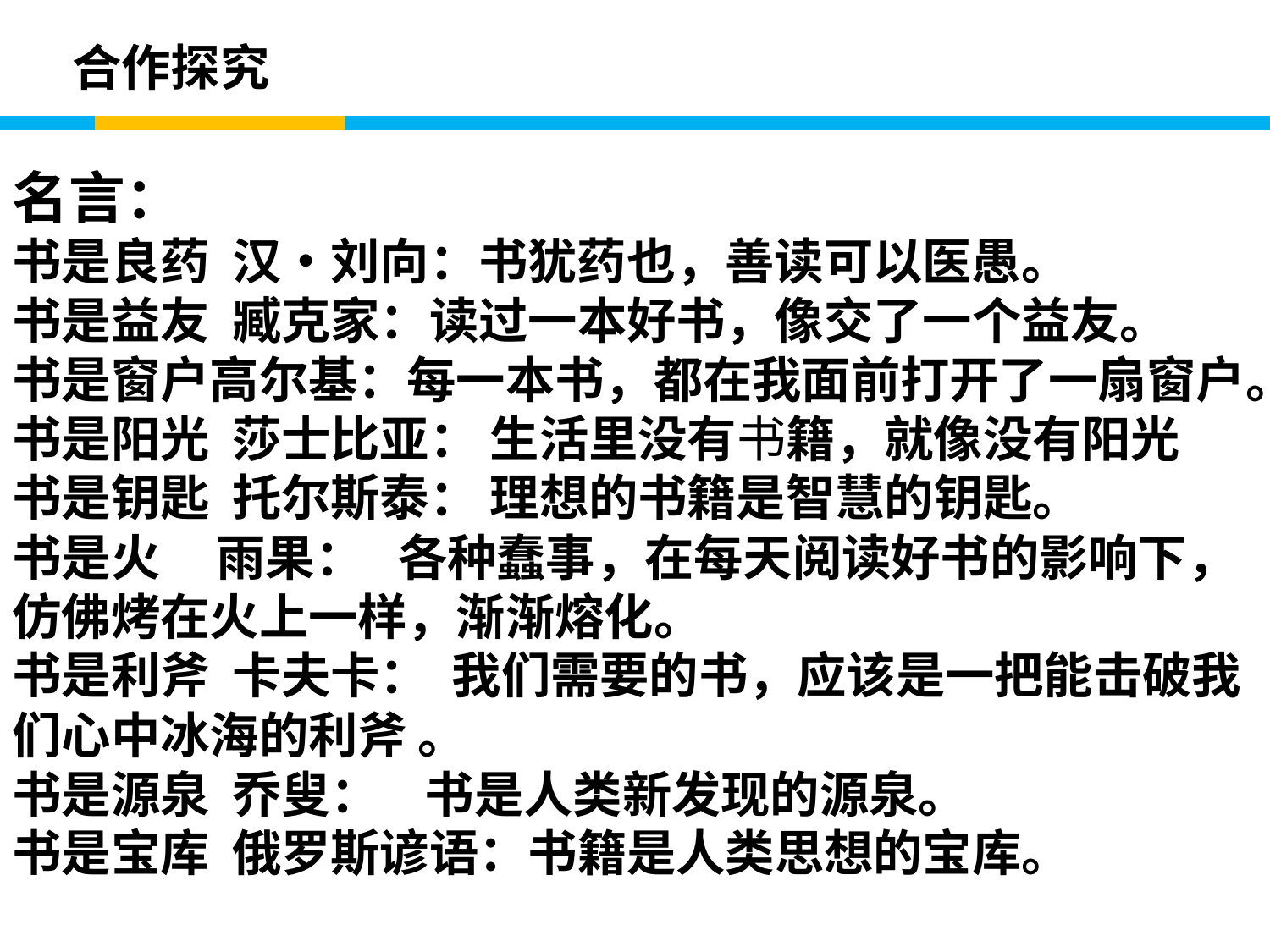

合作探究
名言：
书是良药  汉•刘向：书犹药也，善读可以医愚。
书是益友  臧克家：读过一本好书，像交了一个益友。
书是窗户高尔基：每一本书，都在我面前打开了一扇窗户。
书是阳光  莎士比亚： 生活里没有书籍，就像没有阳光
书是钥匙  托尔斯泰： 理想的书籍是智慧的钥匙。
书是火     雨果：   各种蠢事，在每天阅读好书的影响下，仿佛烤在火上一样，渐渐熔化。
书是利斧  卡夫卡：  我们需要的书，应该是一把能击破我们心中冰海的利斧 。
书是源泉  乔叟：    书是人类新发现的源泉。
书是宝库  俄罗斯谚语：书籍是人类思想的宝库。